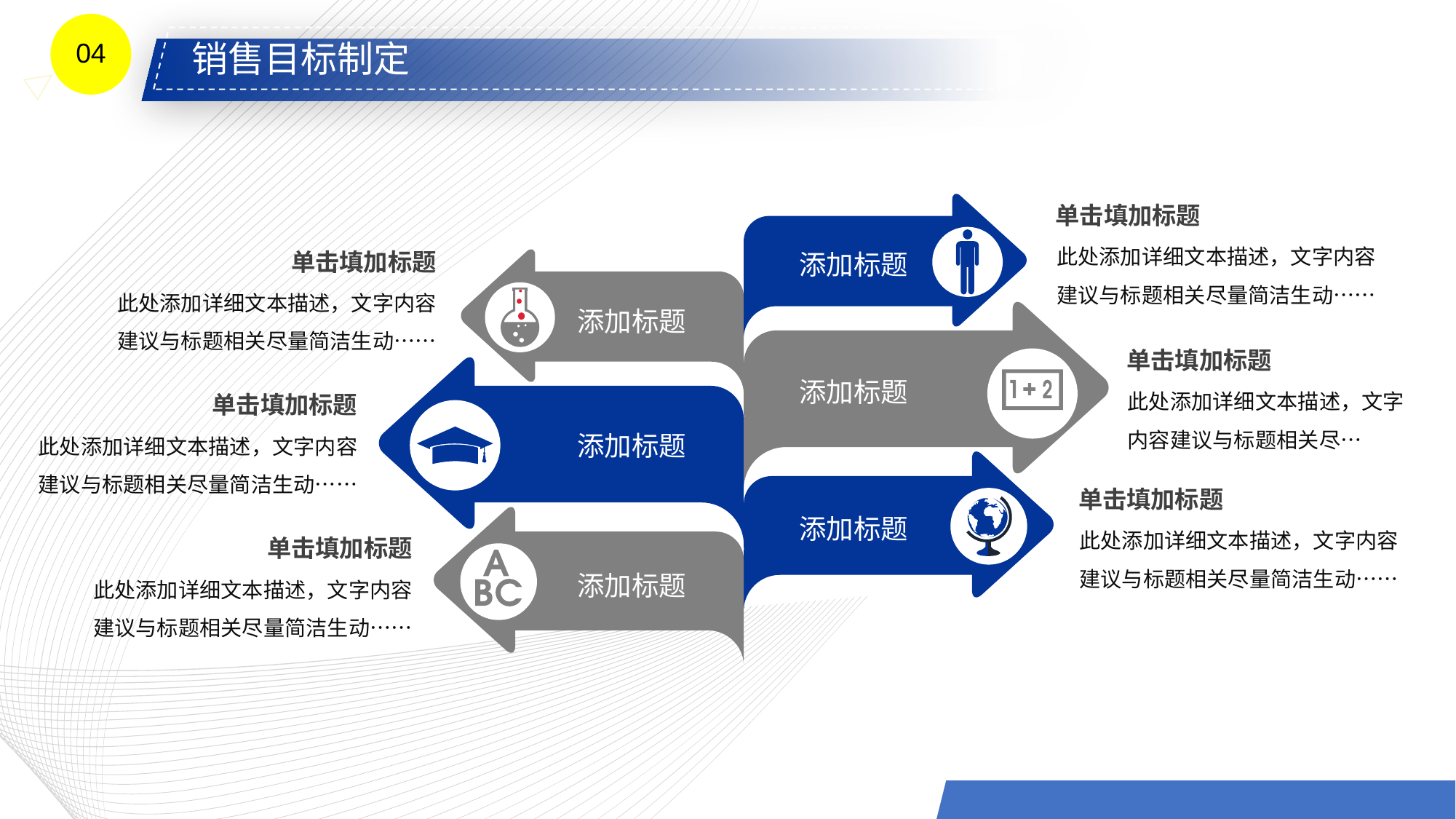

04
销售目标制定

单击填加标题
此处添加详细文本描述，文字内容建议与标题相关尽量简洁生动……

添加标题
单击填加标题

此处添加详细文本描述，文字内容建议与标题相关尽量简洁生动……

添加标题

单击填加标题

添加标题

此处添加详细文本描述，文字内容建议与标题相关尽…

单击填加标题

此处添加详细文本描述，文字内容建议与标题相关尽量简洁生动……
添加标题

单击填加标题

添加标题

此处添加详细文本描述，文字内容建议与标题相关尽量简洁生动……
单击填加标题

添加标题
此处添加详细文本描述，文字内容建议与标题相关尽量简洁生动……